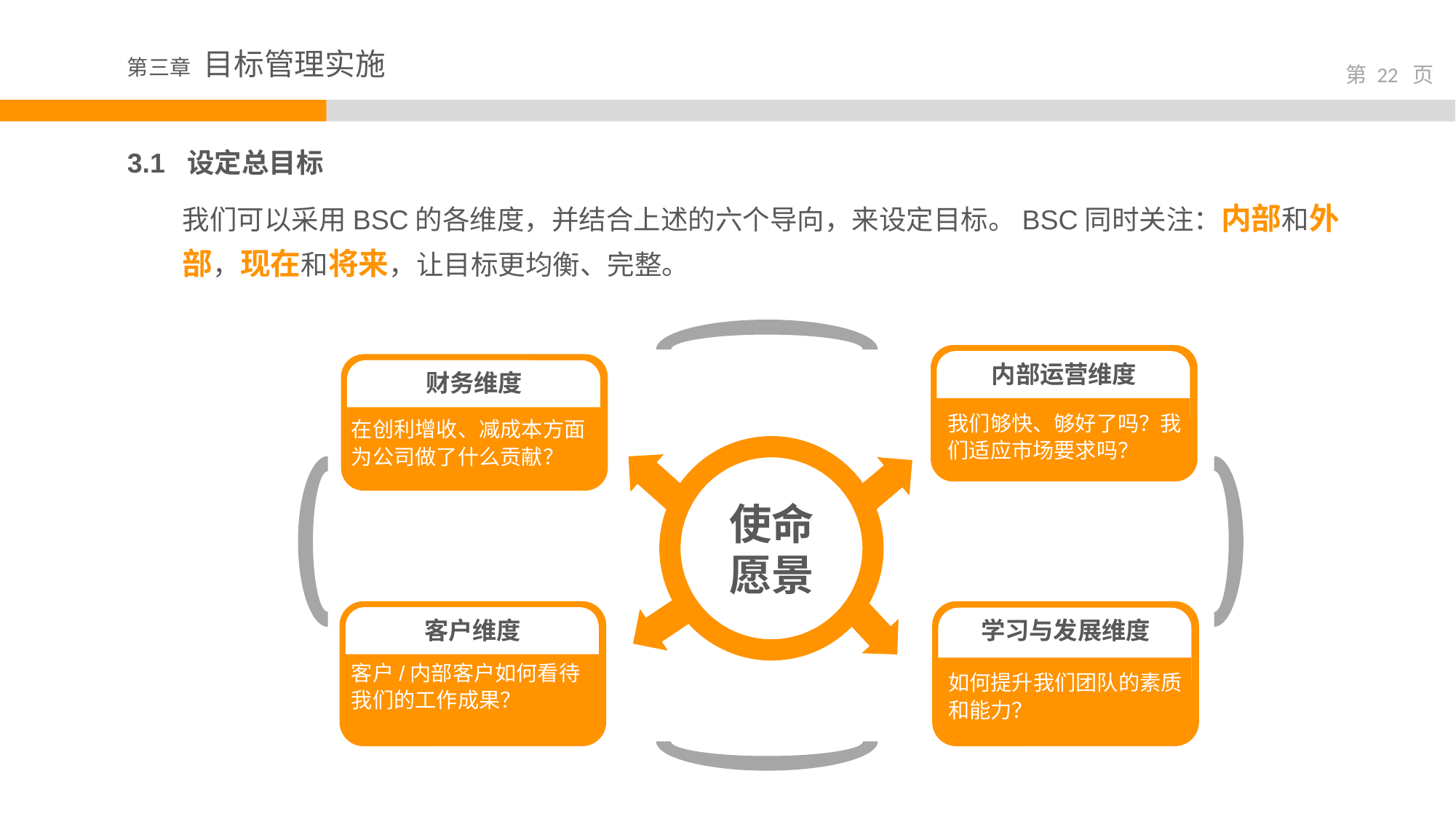

3.1  设定总目标
我们可以采用BSC的各维度，并结合上述的六个导向，来设定目标。BSC同时关注：内部和外部，现在和将来，让目标更均衡、完整。

内部运营维度

我们够快、够好了吗？我们适应市场要求吗？

财务维度

在创利增收、减成本方面为公司做了什么贡献？
使命愿景

客户维度
客户/内部客户如何看待我们的工作成果？

学习与发展维度

如何提升我们团队的素质和能力？